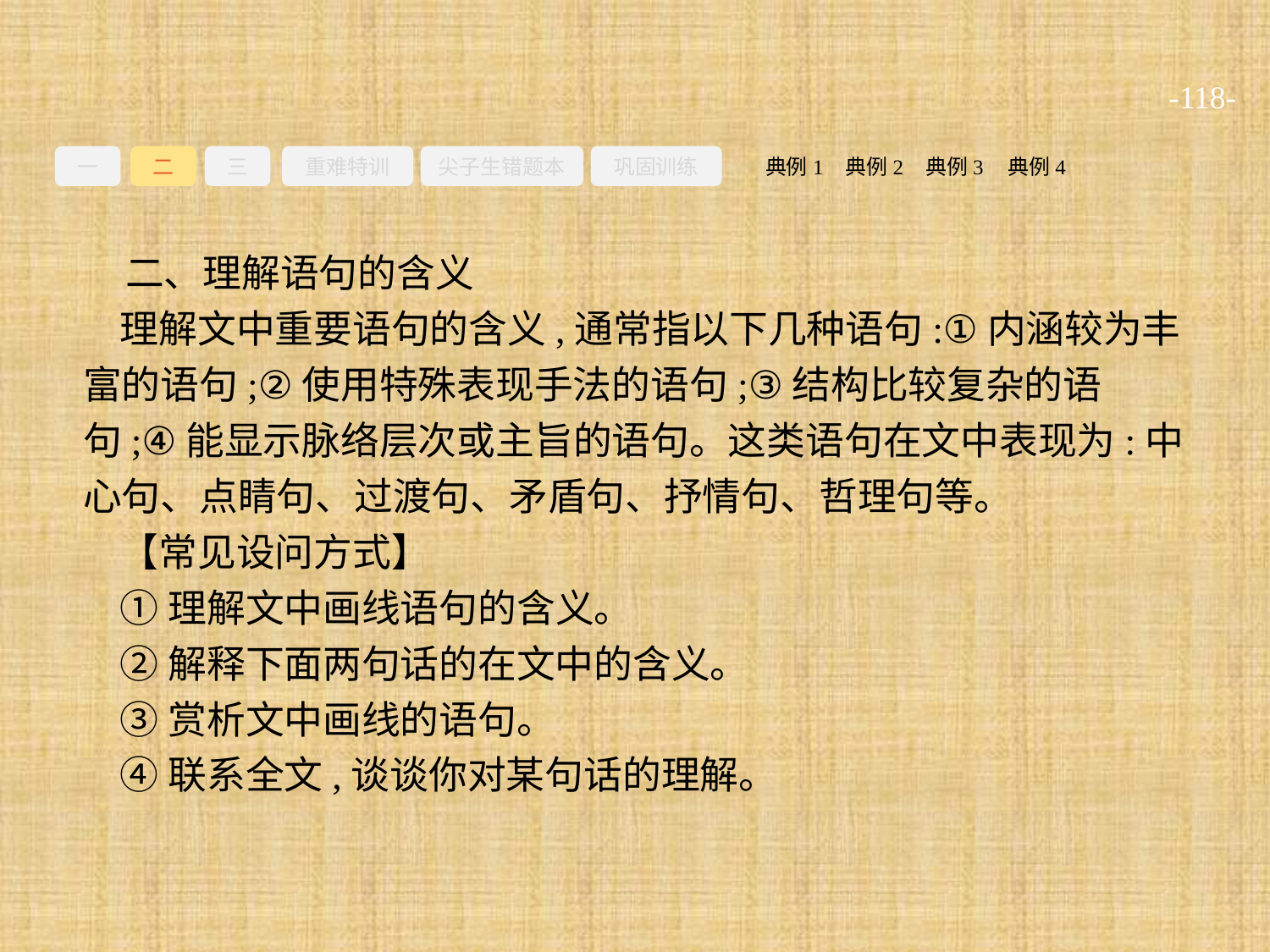

-118-
一
二
三
重难特训
尖子生错题本
巩固训练
典例3
典例2
典例4
典例1
二、理解语句的含义
理解文中重要语句的含义,通常指以下几种语句:①内涵较为丰富的语句;②使用特殊表现手法的语句;③结构比较复杂的语句;④能显示脉络层次或主旨的语句。这类语句在文中表现为:中心句、点睛句、过渡句、矛盾句、抒情句、哲理句等。
【常见设问方式】
①理解文中画线语句的含义。
②解释下面两句话的在文中的含义。
③赏析文中画线的语句。
④联系全文,谈谈你对某句话的理解。